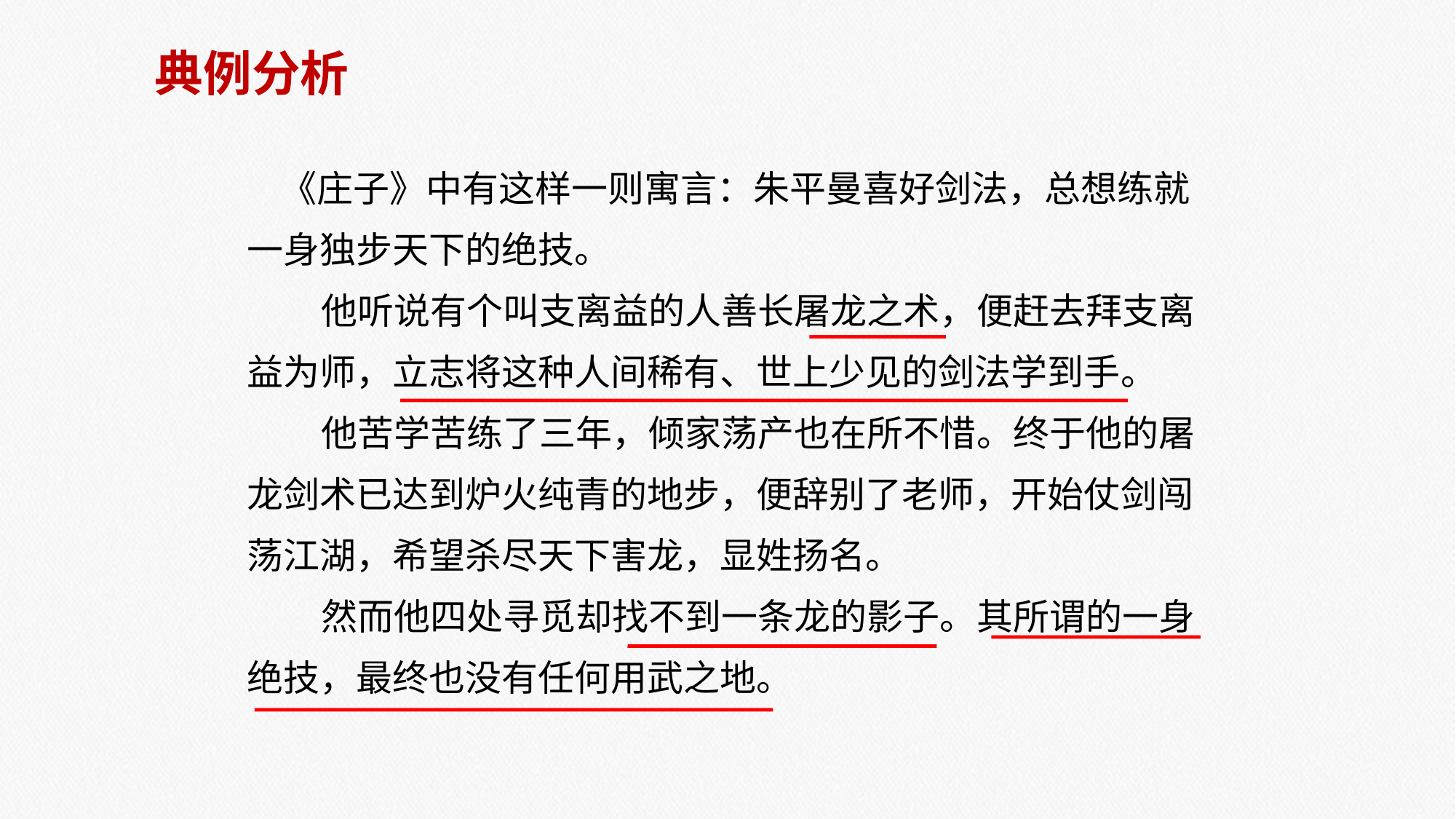

典例分析

   《庄子》中有这样一则寓言：朱平曼喜好剑法，总想练就一身独步天下的绝技。
        他听说有个叫支离益的人善长屠龙之术，便赶去拜支离益为师，立志将这种人间稀有、世上少见的剑法学到手。
        他苦学苦练了三年，倾家荡产也在所不惜。终于他的屠龙剑术已达到炉火纯青的地步，便辞别了老师，开始仗剑闯荡江湖，希望杀尽天下害龙，显姓扬名。
        然而他四处寻觅却找不到一条龙的影子。其所谓的一身绝技，最终也没有任何用武之地。